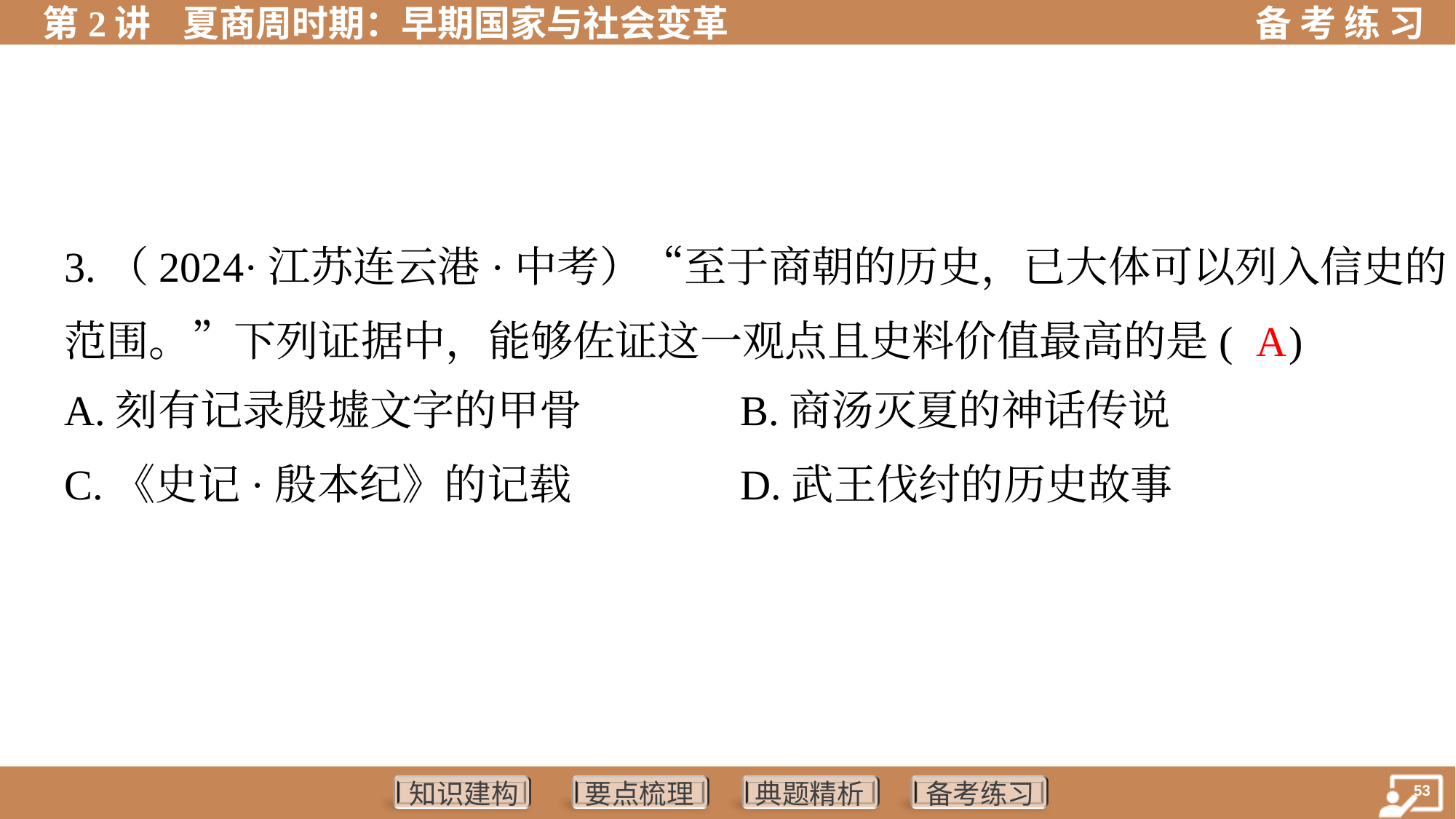

3.（2024·江苏连云港·中考）“至于商朝的历史，已大体可以列入信史的
范围。”下列证据中，能够佐证这一观点且史料价值最高的是(     )
    A
A.刻有记录殷墟文字的甲骨	B.商汤灭夏的神话传说
C.《史记·殷本纪》的记载	D.武王伐纣的历史故事